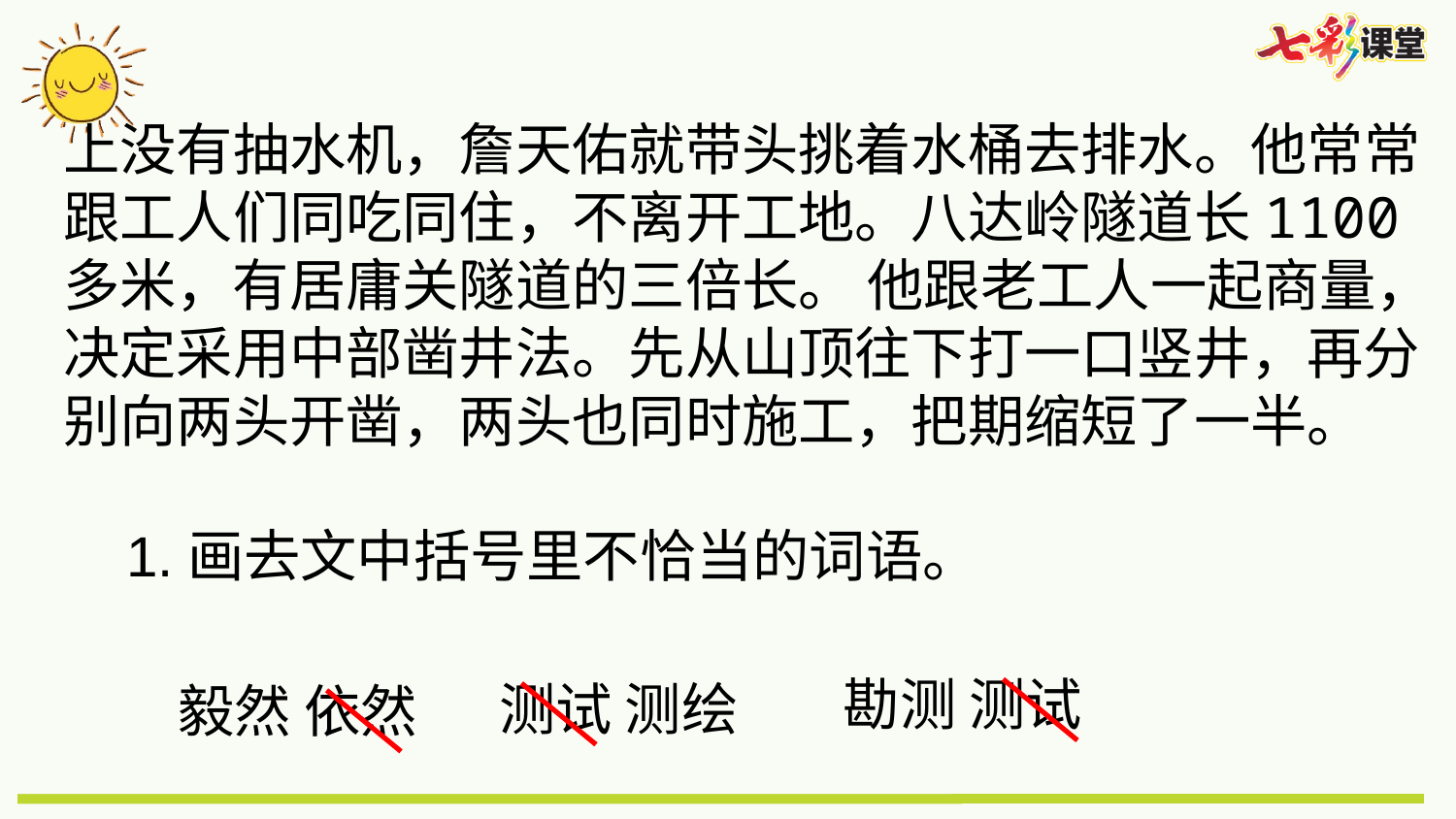

上没有抽水机，詹天佑就带头挑着水桶去排水。他常常跟工人们同吃同住，不离开工地。八达岭隧道长1100多米，有居庸关隧道的三倍长。 他跟老工人一起商量，决定采用中部凿井法。先从山顶往下打一口竖井，再分别向两头开凿，两头也同时施工，把期缩短了一半。

    1.画去文中括号里不恰当的词语。
勘测 测试
测试 测绘
毅然 依然